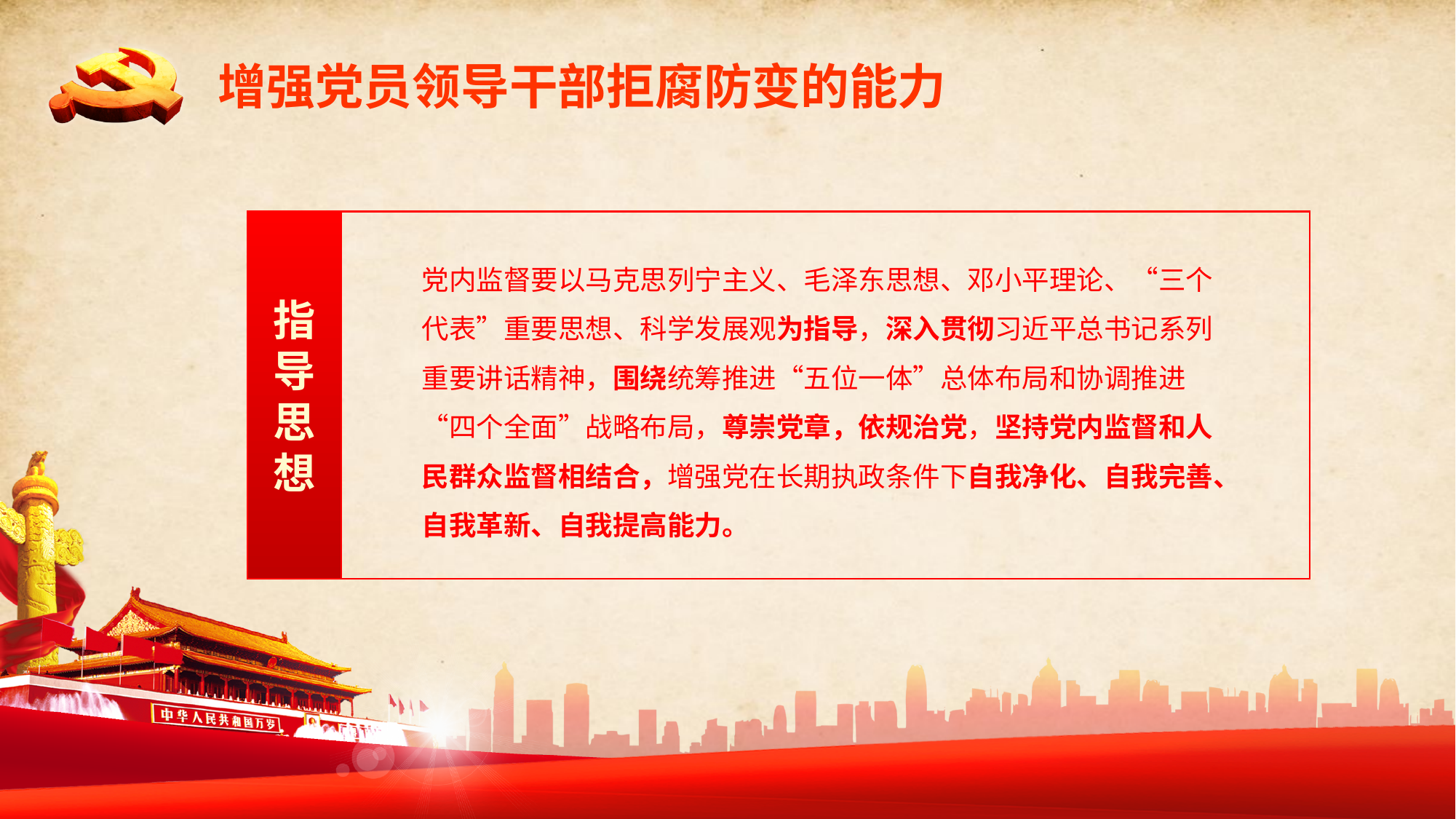

增强党员领导干部拒腐防变的能力
指导思想

党内监督要以马克思列宁主义、毛泽东思想、邓小平理论、“三个代表”重要思想、科学发展观为指导，深入贯彻习近平总书记系列重要讲话精神，围绕统筹推进“五位一体”总体布局和协调推进“四个全面”战略布局，尊崇党章，依规治党，坚持党内监督和人民群众监督相结合，增强党在长期执政条件下自我净化、自我完善、自我革新、自我提高能力。